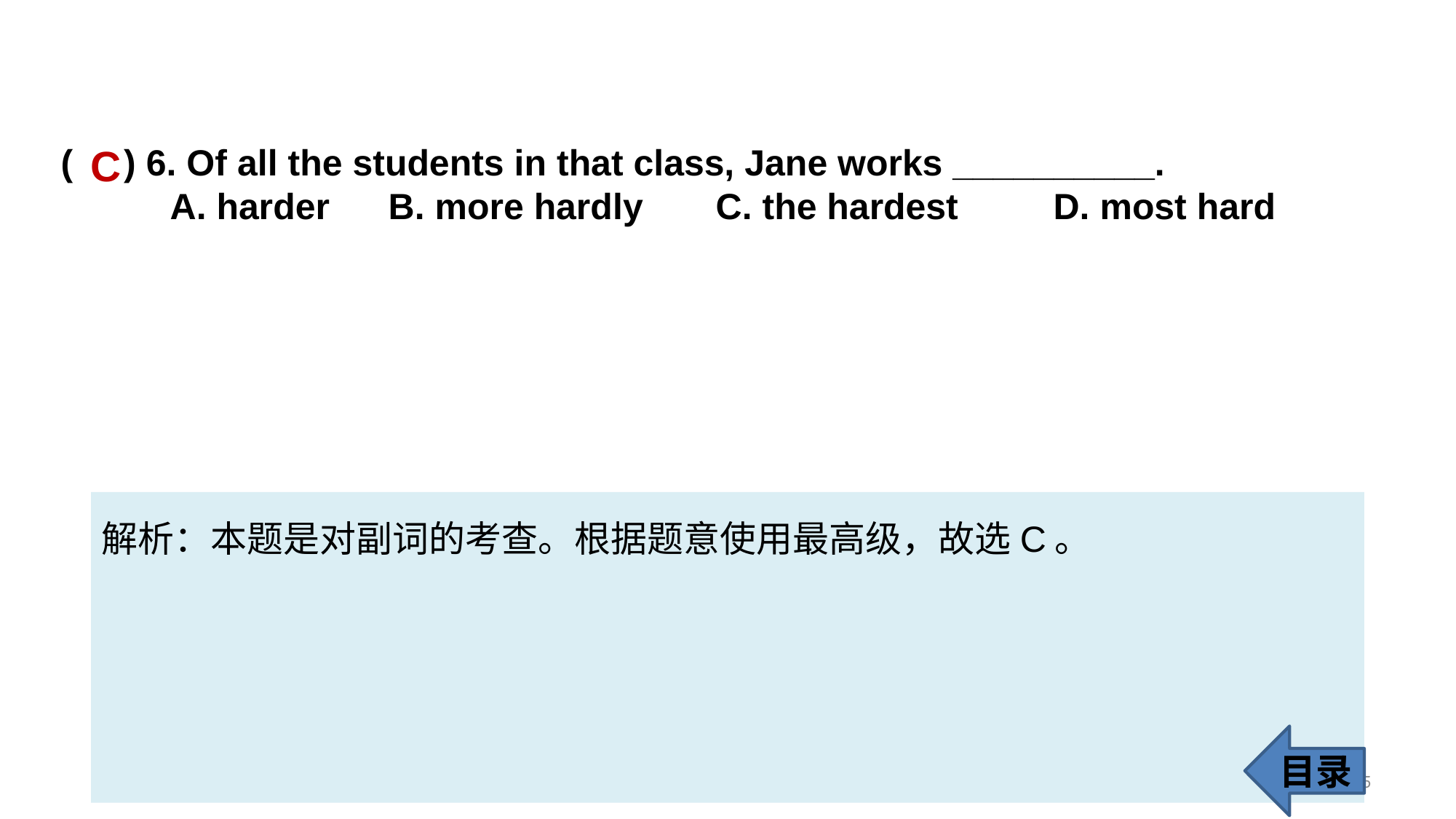

(     ) 6. Of all the students in that class, Jane works __________.
	A. harder 	B. more hardly 	C. the hardest	 D. most hard
C

解析：本题是对副词的考查。根据题意使用最高级，故选C。
目录
65